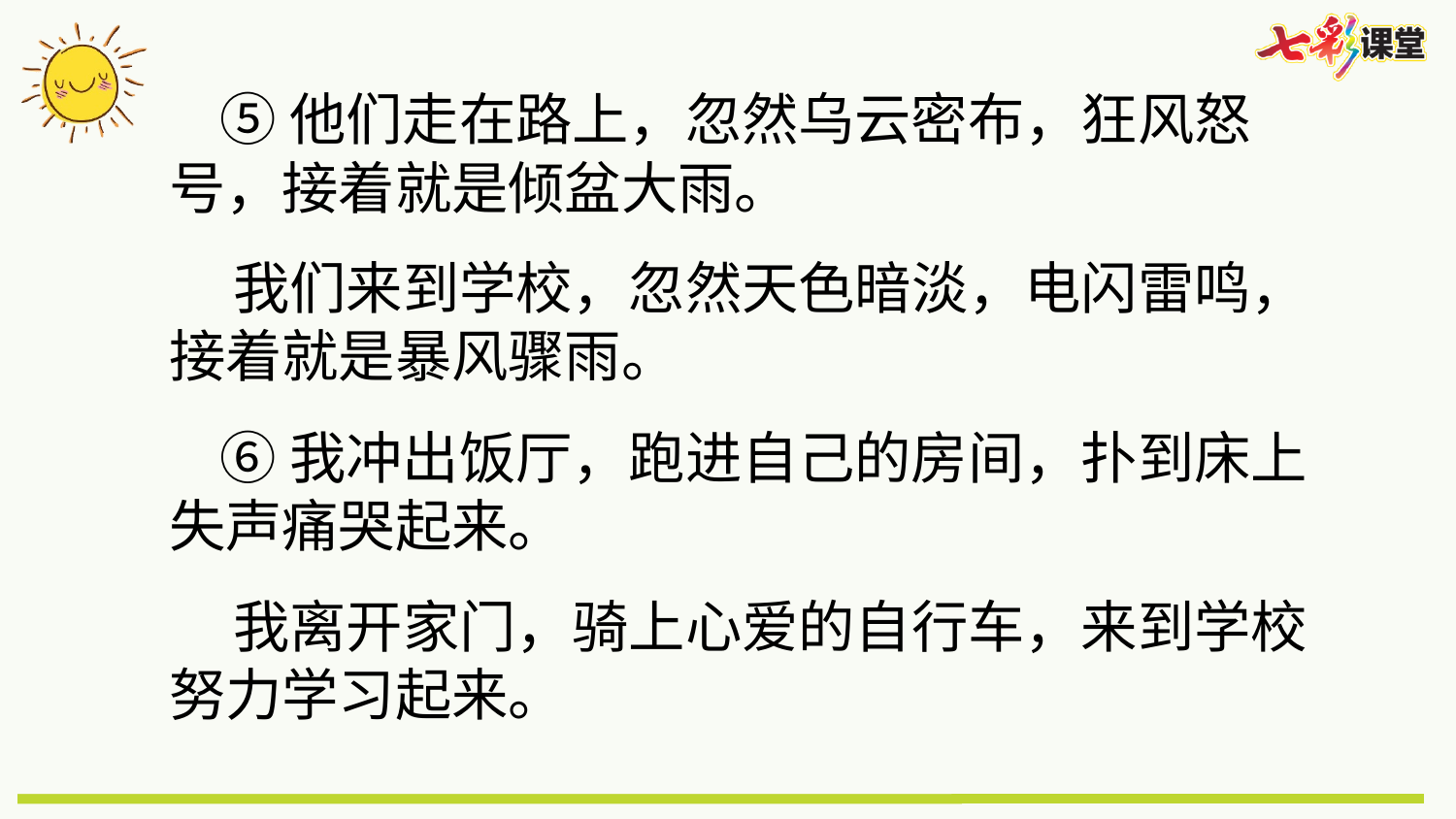

⑤他们走在路上，忽然乌云密布，狂风怒号，接着就是倾盆大雨。
    我们来到学校，忽然天色暗淡，电闪雷鸣，接着就是暴风骤雨。
    ⑥我冲出饭厅，跑进自己的房间，扑到床上失声痛哭起来。
    我离开家门，骑上心爱的自行车，来到学校努力学习起来。